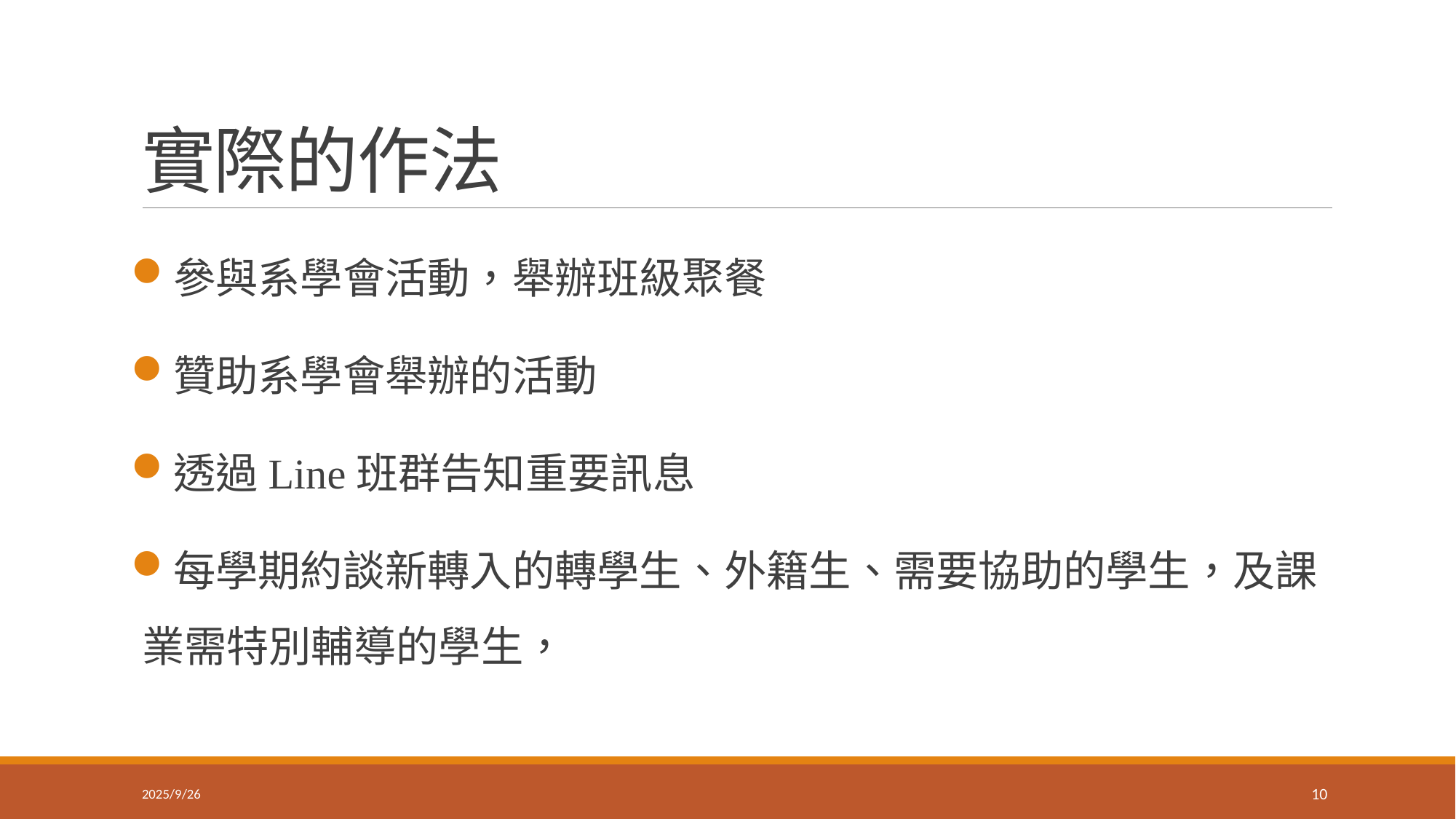

# 實際的作法
參與系學會活動，舉辦班級聚餐
贊助系學會舉辦的活動
透過Line班群告知重要訊息
每學期約談新轉入的轉學生、外籍生、需要協助的學生，及課業需特別輔導的學生，
2025/9/26
10